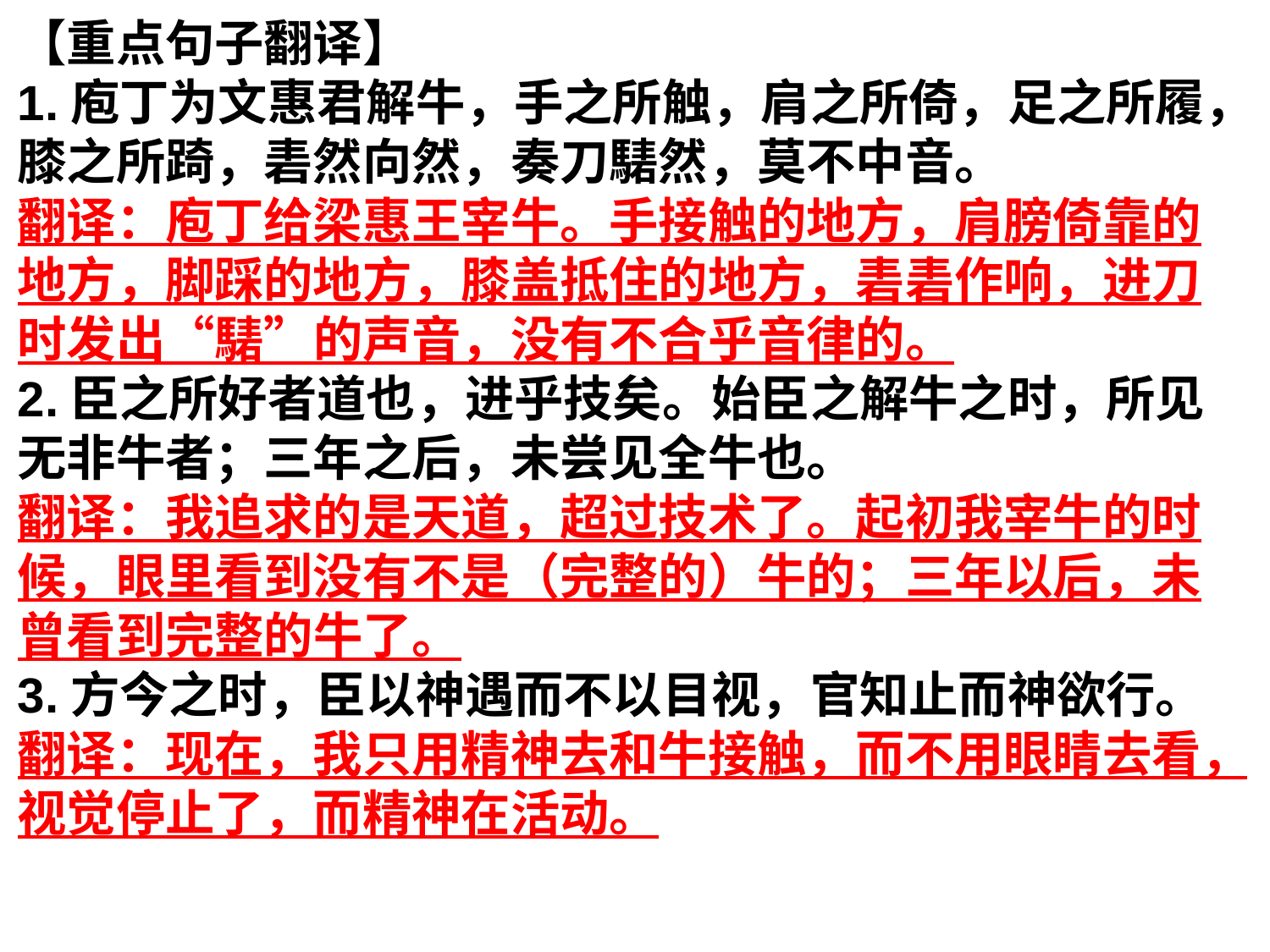

【重点句子翻译】
1.庖丁为文惠君解牛，手之所触，肩之所倚，足之所履，膝之所踦，砉然向然，奏刀騞然，莫不中音。
翻译：庖丁给梁惠王宰牛。手接触的地方，肩膀倚靠的地方，脚踩的地方，膝盖抵住的地方，砉砉作响，进刀时发出“騞”的声音，没有不合乎音律的。
2.臣之所好者道也，进乎技矣。始臣之解牛之时，所见无非牛者；三年之后，未尝见全牛也。
翻译：我追求的是天道，超过技术了。起初我宰牛的时候，眼里看到没有不是（完整的）牛的；三年以后，未曾看到完整的牛了。
3.方今之时，臣以神遇而不以目视，官知止而神欲行。
翻译：现在，我只用精神去和牛接触，而不用眼睛去看，视觉停止了，而精神在活动。